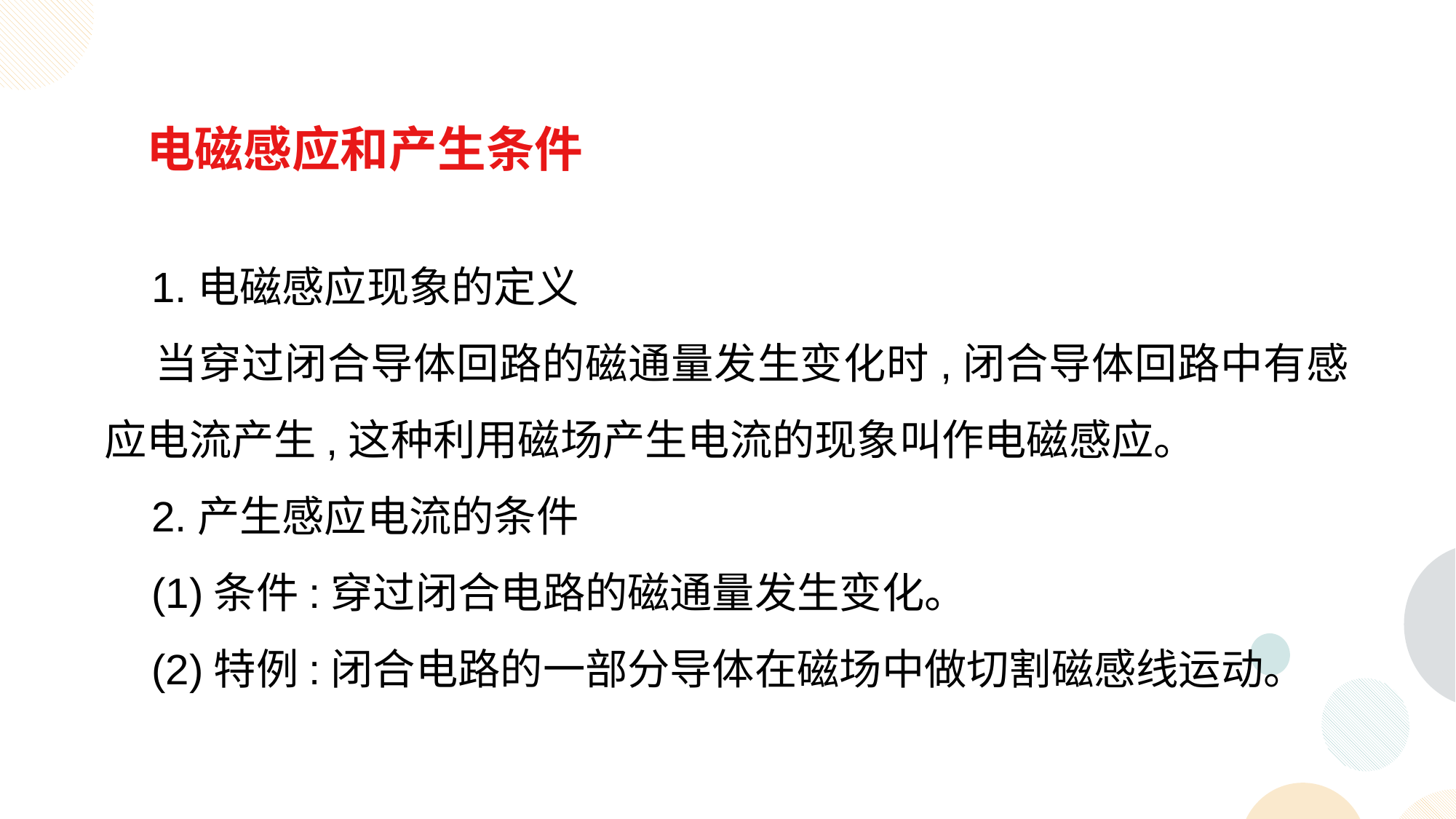

电磁感应和产生条件

    1.电磁感应现象的定义
    当穿过闭合导体回路的磁通量发生变化时,闭合导体回路中有感应电流产生,这种利用磁场产生电流的现象叫作电磁感应。
    2.产生感应电流的条件
    (1)条件:穿过闭合电路的磁通量发生变化。
    (2)特例:闭合电路的一部分导体在磁场中做切割磁感线运动。